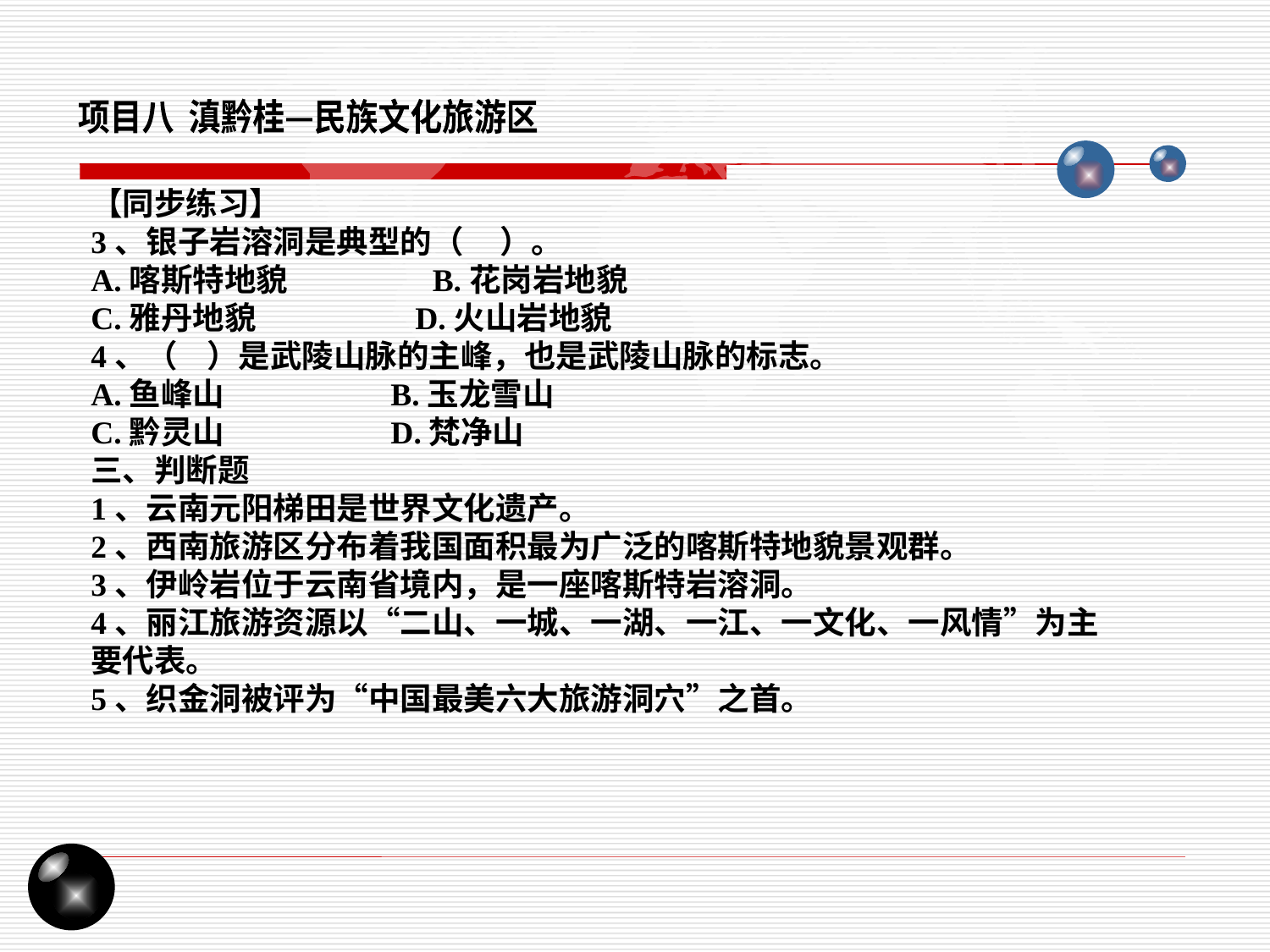

项目八  滇黔桂—民族文化旅游区
【同步练习】
3、银子岩溶洞是典型的（     ）。
A.喀斯特地貌                   B.花岗岩地貌
C.雅丹地貌                     D.火山岩地貌
4、（    ）是武陵山脉的主峰，也是武陵山脉的标志。
A.鱼峰山                      B.玉龙雪山
C.黔灵山                      D.梵净山
三、判断题
1、云南元阳梯田是世界文化遗产。
2、西南旅游区分布着我国面积最为广泛的喀斯特地貌景观群。
3、伊岭岩位于云南省境内，是一座喀斯特岩溶洞。
4、丽江旅游资源以“二山、一城、一湖、一江、一文化、一风情”为主要代表。
5、织金洞被评为“中国最美六大旅游洞穴”之首。